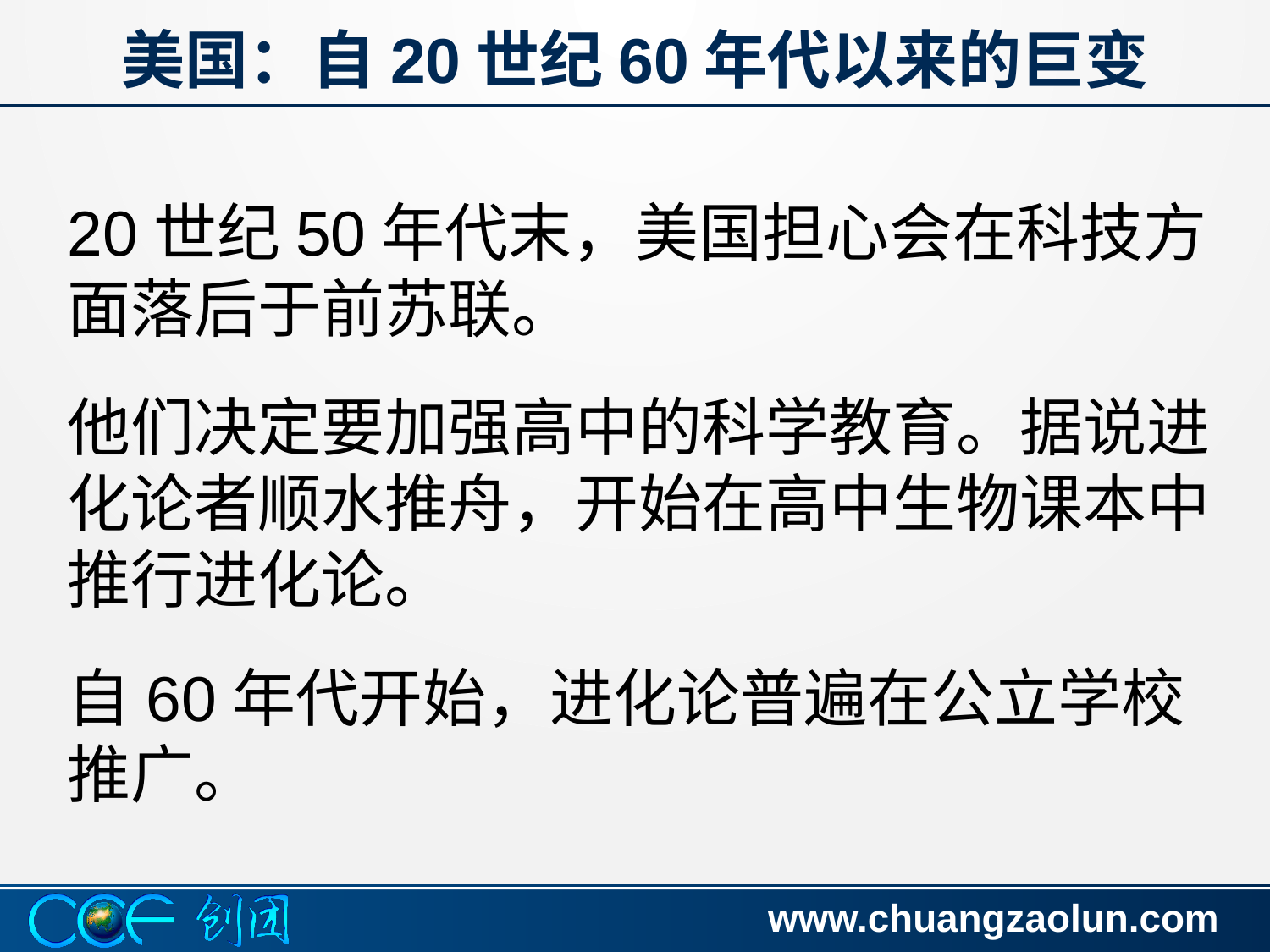

# 美国：自20世纪60年代以来的巨变
20世纪50年代末，美国担心会在科技方面落后于前苏联。

他们决定要加强高中的科学教育。据说进化论者顺水推舟，开始在高中生物课本中推行进化论。

自60年代开始，进化论普遍在公立学校推广。